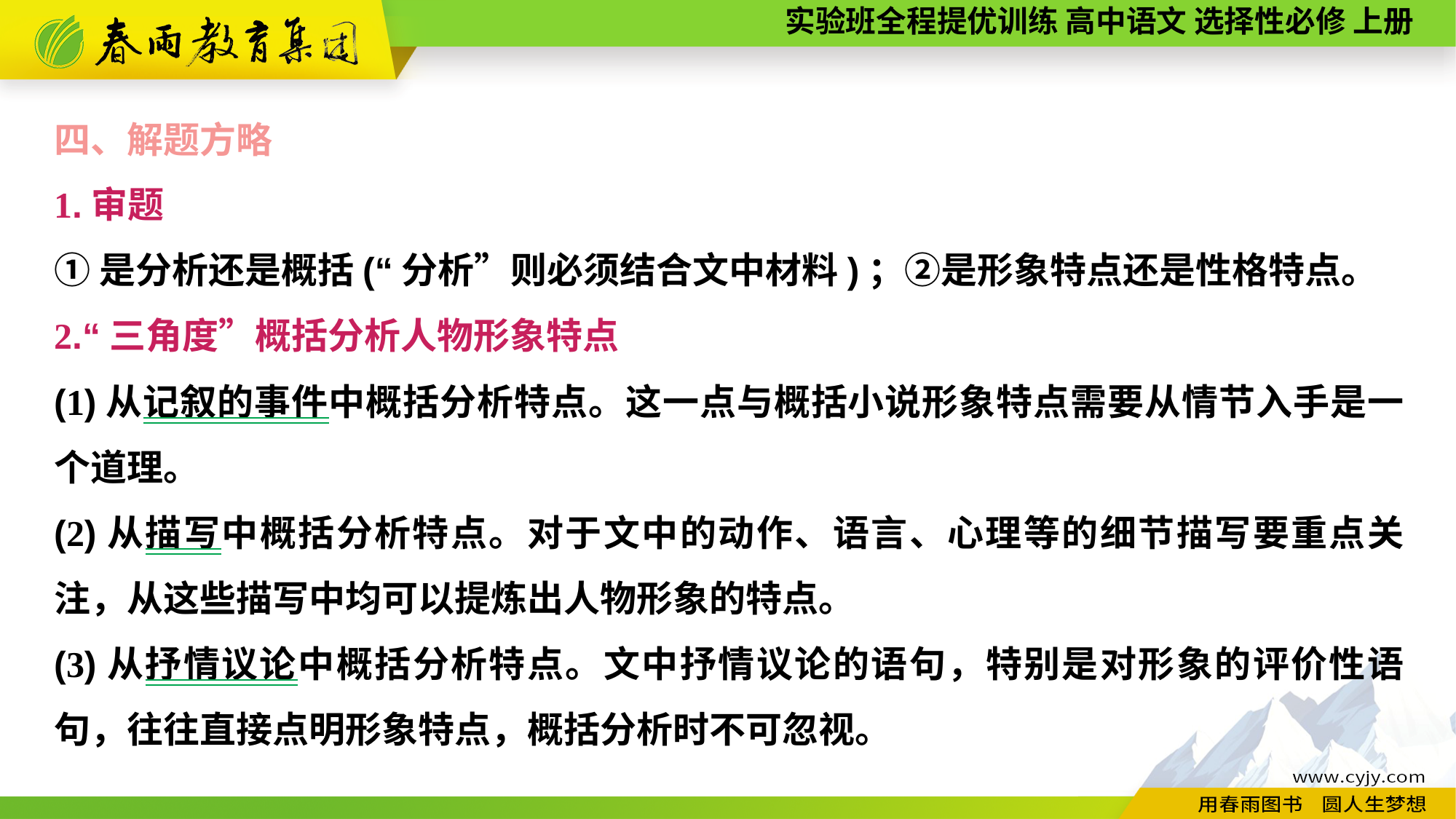

四、解题方略
1.审题
①是分析还是概括(“分析”则必须结合文中材料)；②是形象特点还是性格特点。
2.“三角度”概括分析人物形象特点
(1)从记叙的事件中概括分析特点。这一点与概括小说形象特点需要从情节入手是一个道理。
(2)从描写中概括分析特点。对于文中的动作、语言、心理等的细节描写要重点关注，从这些描写中均可以提炼出人物形象的特点。
(3)从抒情议论中概括分析特点。文中抒情议论的语句，特别是对形象的评价性语句，往往直接点明形象特点，概括分析时不可忽视。